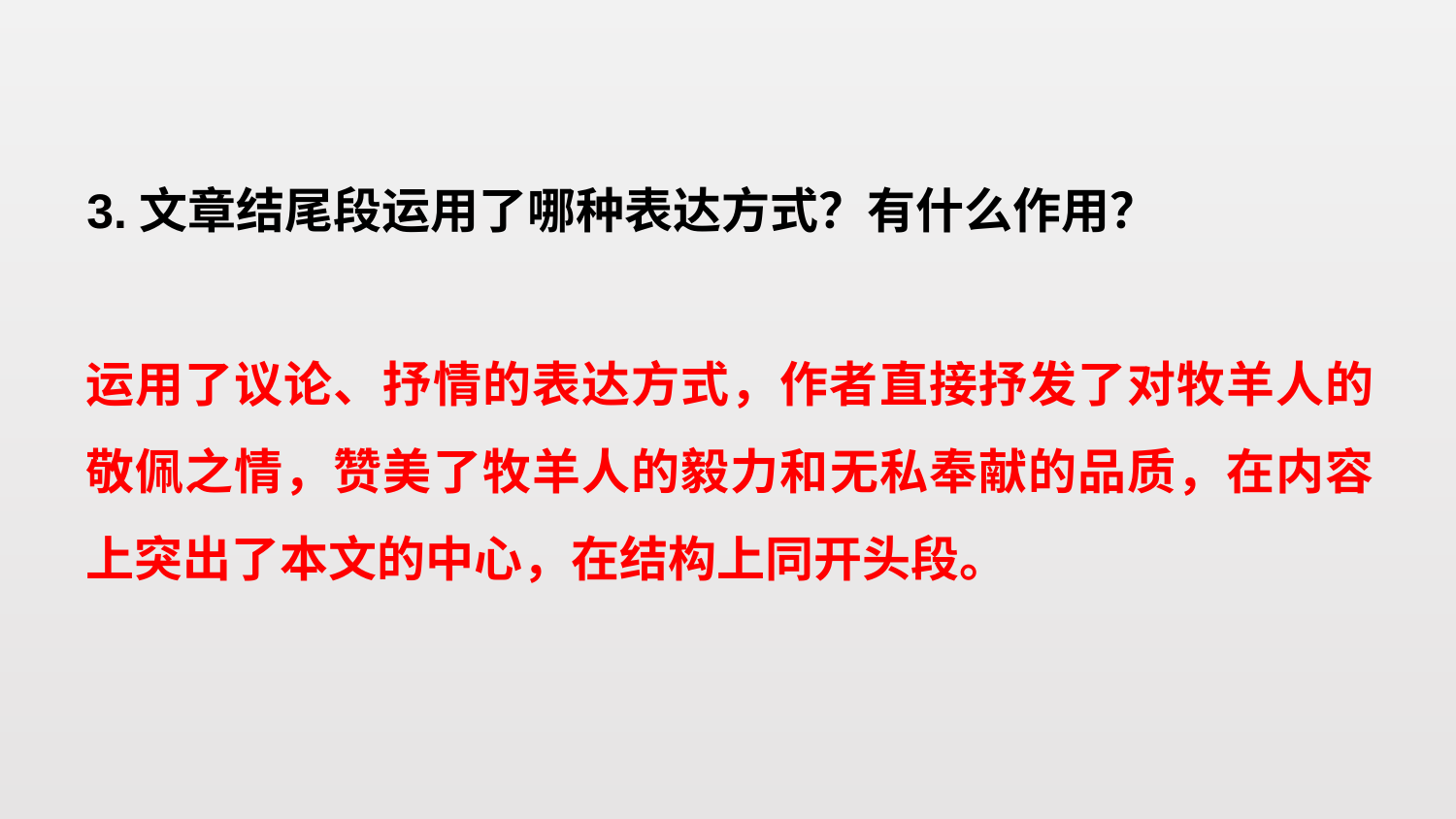

# 3.文章结尾段运用了哪种表达方式？有什么作用？
运用了议论、抒情的表达方式，作者直接抒发了对牧羊人的敬佩之情，赞美了牧羊人的毅力和无私奉献的品质，在内容上突出了本文的中心，在结构上同开头段。